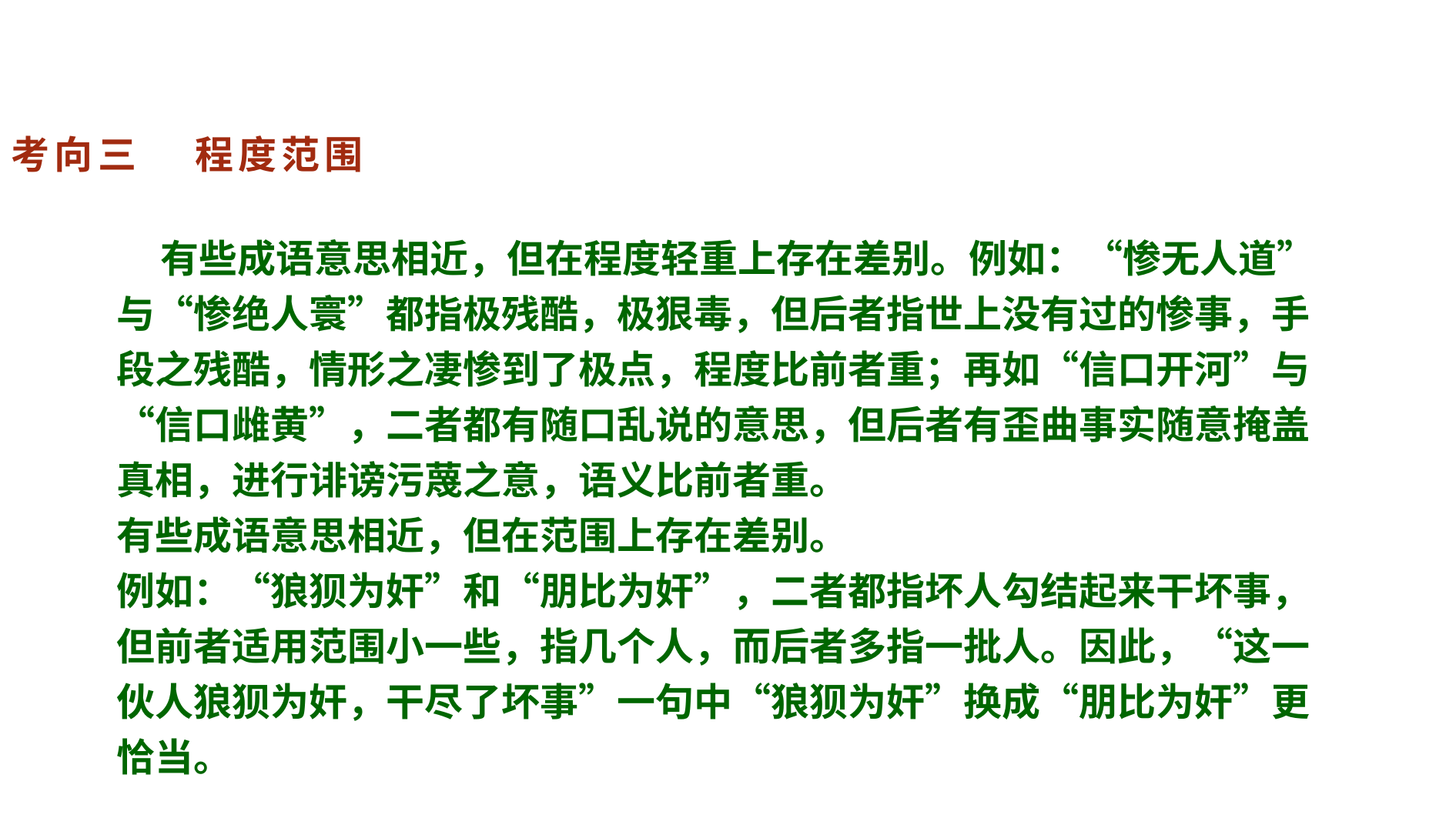

考向三    程度范围
    有些成语意思相近，但在程度轻重上存在差别。例如：“惨无人道”与“惨绝人寰”都指极残酷，极狠毒，但后者指世上没有过的惨事，手段之残酷，情形之凄惨到了极点，程度比前者重；再如“信口开河”与“信口雌黄”，二者都有随口乱说的意思，但后者有歪曲事实随意掩盖真相，进行诽谤污蔑之意，语义比前者重。
有些成语意思相近，但在范围上存在差别。
例如：“狼狈为奸”和“朋比为奸”，二者都指坏人勾结起来干坏事，但前者适用范围小一些，指几个人，而后者多指一批人。因此，“这一伙人狼狈为奸，干尽了坏事”一句中“狼狈为奸”换成“朋比为奸”更恰当。